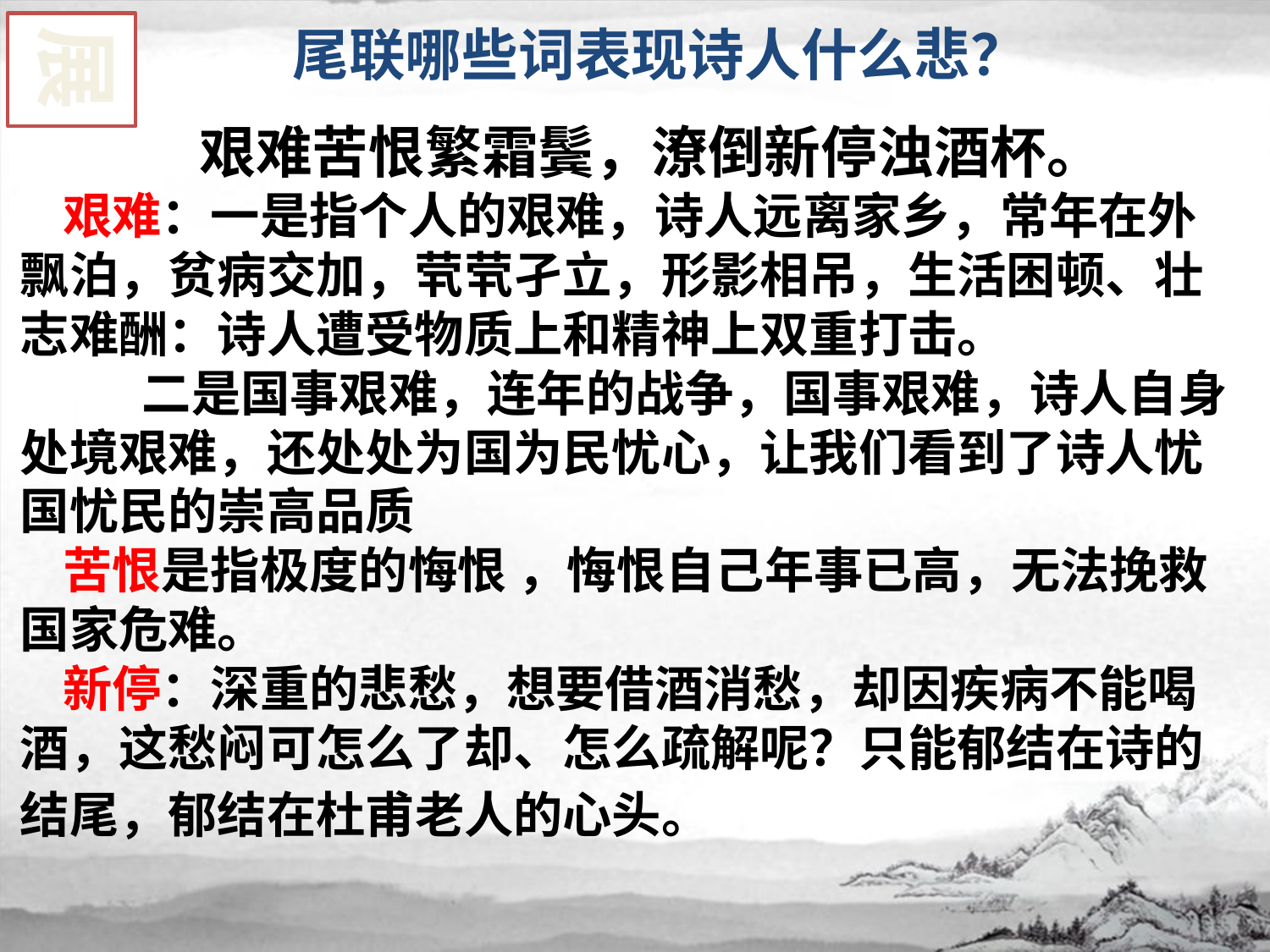

展
尾联哪些词表现诗人什么悲？
艰难苦恨繁霜鬓，潦倒新停浊酒杯。
艰难：一是指个人的艰难，诗人远离家乡，常年在外飘泊，贫病交加，茕茕孑立，形影相吊，生活困顿、壮志难酬：诗人遭受物质上和精神上双重打击。
      二是国事艰难，连年的战争，国事艰难，诗人自身处境艰难，还处处为国为民忧心，让我们看到了诗人忧国忧民的崇高品质
苦恨是指极度的悔恨 ，悔恨自己年事已高，无法挽救国家危难。
新停：深重的悲愁，想要借酒消愁，却因疾病不能喝酒，这愁闷可怎么了却、怎么疏解呢？只能郁结在诗的结尾，郁结在杜甫老人的心头。